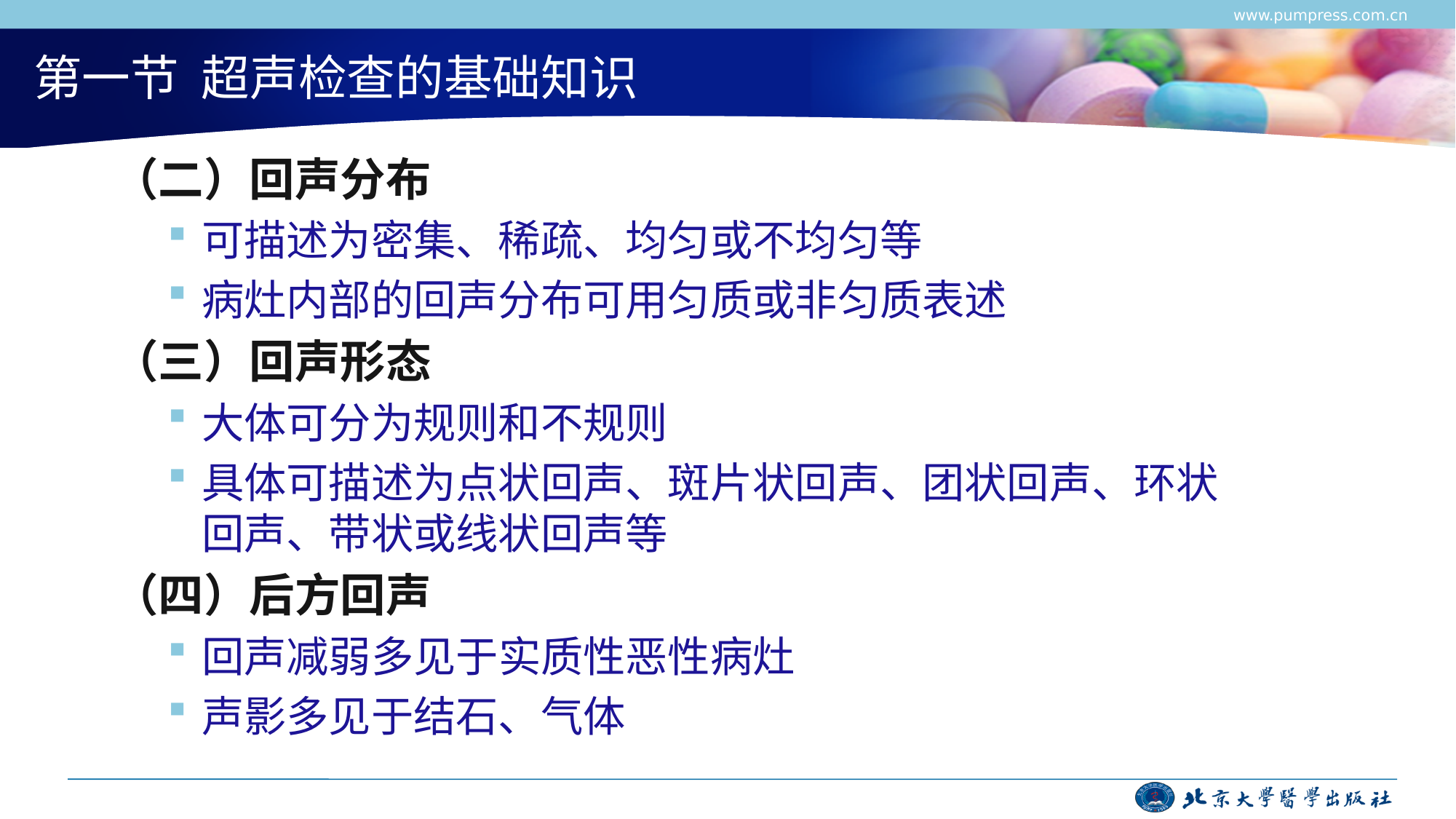

www.pumpress.com.cn
# 第一节  超声检查的基础知识
（二）回声分布
可描述为密集、稀疏、均匀或不均匀等
病灶内部的回声分布可用匀质或非匀质表述
（三）回声形态
大体可分为规则和不规则
具体可描述为点状回声、斑片状回声、团状回声、环状回声、带状或线状回声等
（四）后方回声
回声减弱多见于实质性恶性病灶
声影多见于结石、气体